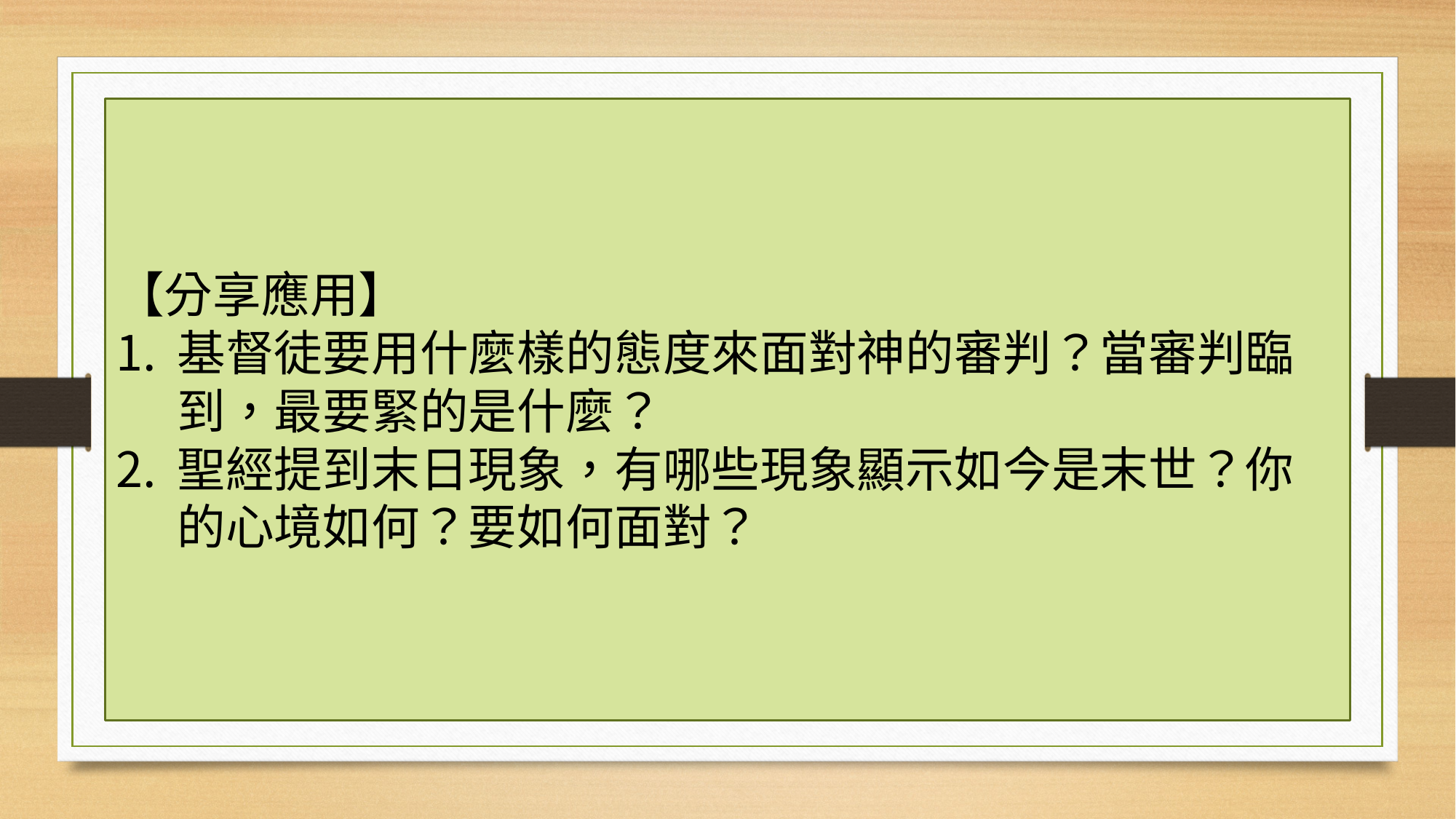

【分享應用】
基督徒要用什麼樣的態度來面對神的審判？當審判臨到，最要緊的是什麼？
聖經提到末日現象，有哪些現象顯示如今是末世？你的心境如何？要如何面對？
#